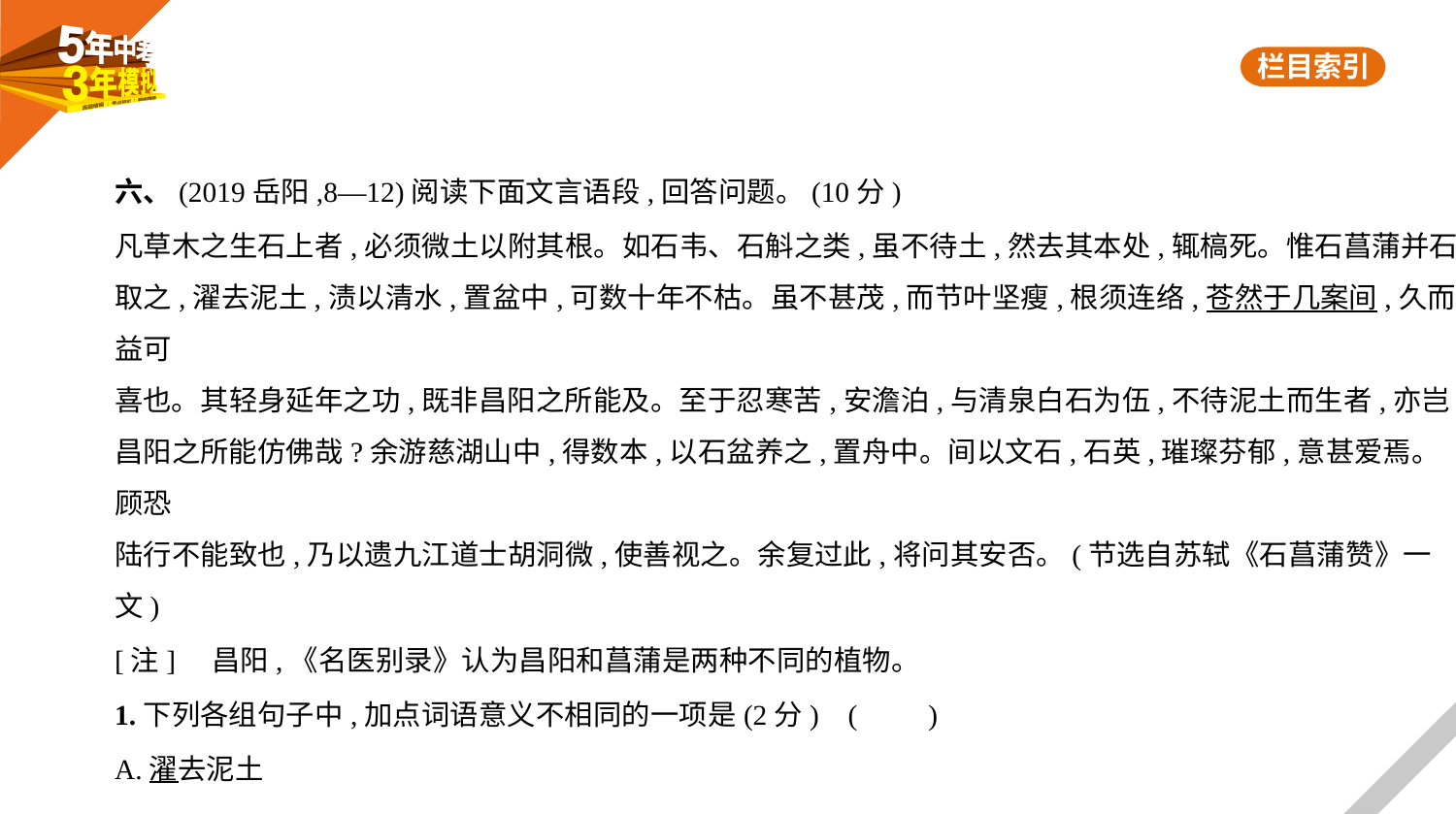

六、(2019岳阳,8—12)阅读下面文言语段,回答问题。(10分)
凡草木之生石上者,必须微土以附其根。如石韦、石斛之类,虽不待土,然去其本处,辄槁死。惟石菖蒲并石
取之,濯去泥土,渍以清水,置盆中,可数十年不枯。虽不甚茂,而节叶坚瘦,根须连络,苍然于几案间,久而益可
喜也。其轻身延年之功,既非昌阳之所能及。至于忍寒苦,安澹泊,与清泉白石为伍,不待泥土而生者,亦岂
昌阳之所能仿佛哉?余游慈湖山中,得数本,以石盆养之,置舟中。间以文石,石英,璀璨芬郁,意甚爱焉。顾恐
陆行不能致也,乃以遗九江道士胡洞微,使善视之。余复过此,将问其安否。(节选自苏轼《石菖蒲赞》一
文)
[注]    昌阳,《名医别录》认为昌阳和菖蒲是两种不同的植物。
1.下列各组句子中,加点词语意义不相同的一项是(2分) (　　)
A.濯去泥土